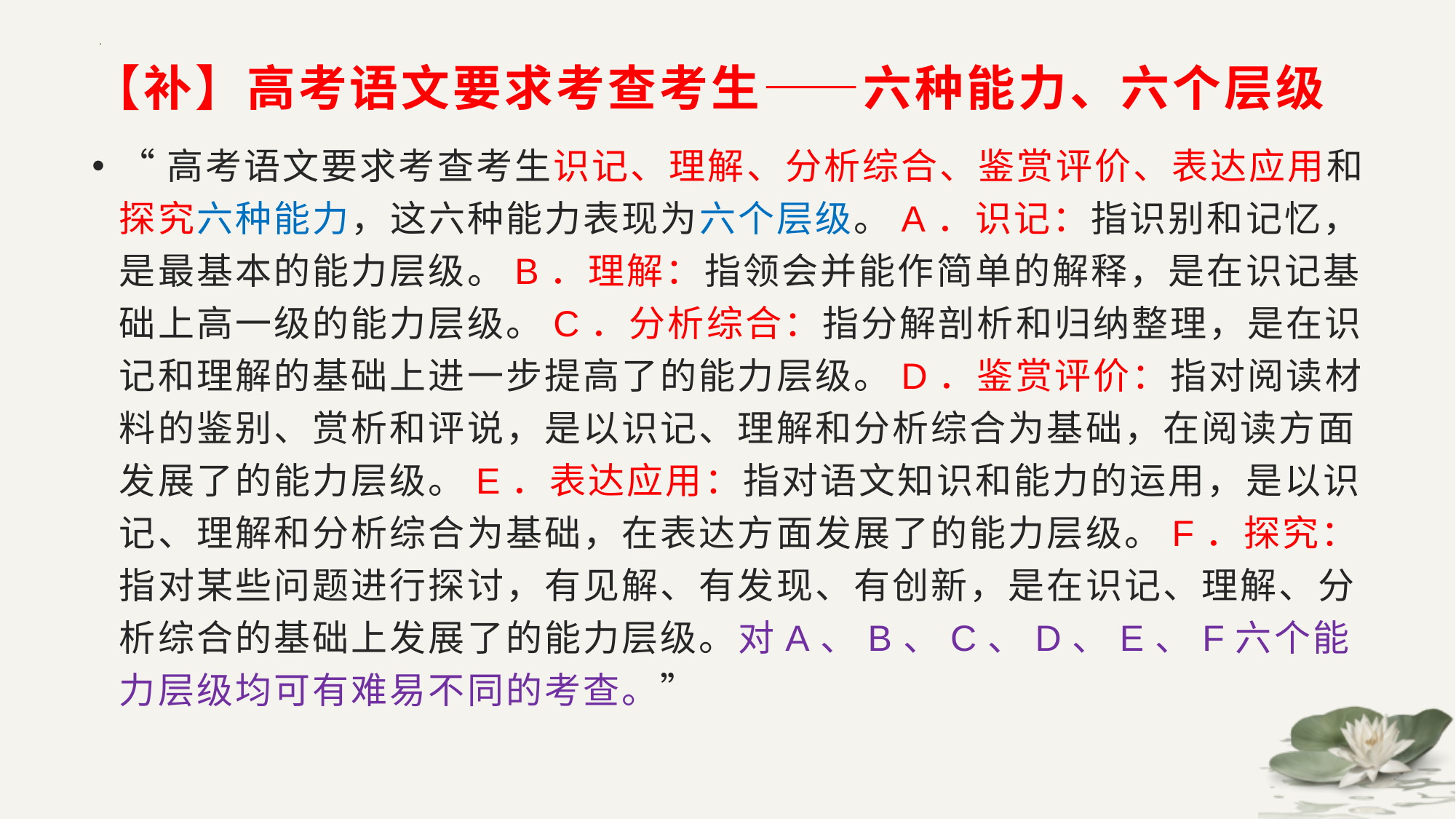

# 【补】高考语文要求考查考生——六种能力、六个层级
“高考语文要求考查考生识记、理解、分析综合、鉴赏评价、表达应用和探究六种能力，这六种能力表现为六个层级。A．识记：指识别和记忆，是最基本的能力层级。B．理解：指领会并能作简单的解释，是在识记基础上高一级的能力层级。C．分析综合：指分解剖析和归纳整理，是在识记和理解的基础上进一步提高了的能力层级。D．鉴赏评价：指对阅读材料的鉴别、赏析和评说，是以识记、理解和分析综合为基础，在阅读方面发展了的能力层级。E．表达应用：指对语文知识和能力的运用，是以识记、理解和分析综合为基础，在表达方面发展了的能力层级。F．探究：指对某些问题进行探讨，有见解、有发现、有创新，是在识记、理解、分析综合的基础上发展了的能力层级。对A、B、C、D、E、F六个能力层级均可有难易不同的考查。”